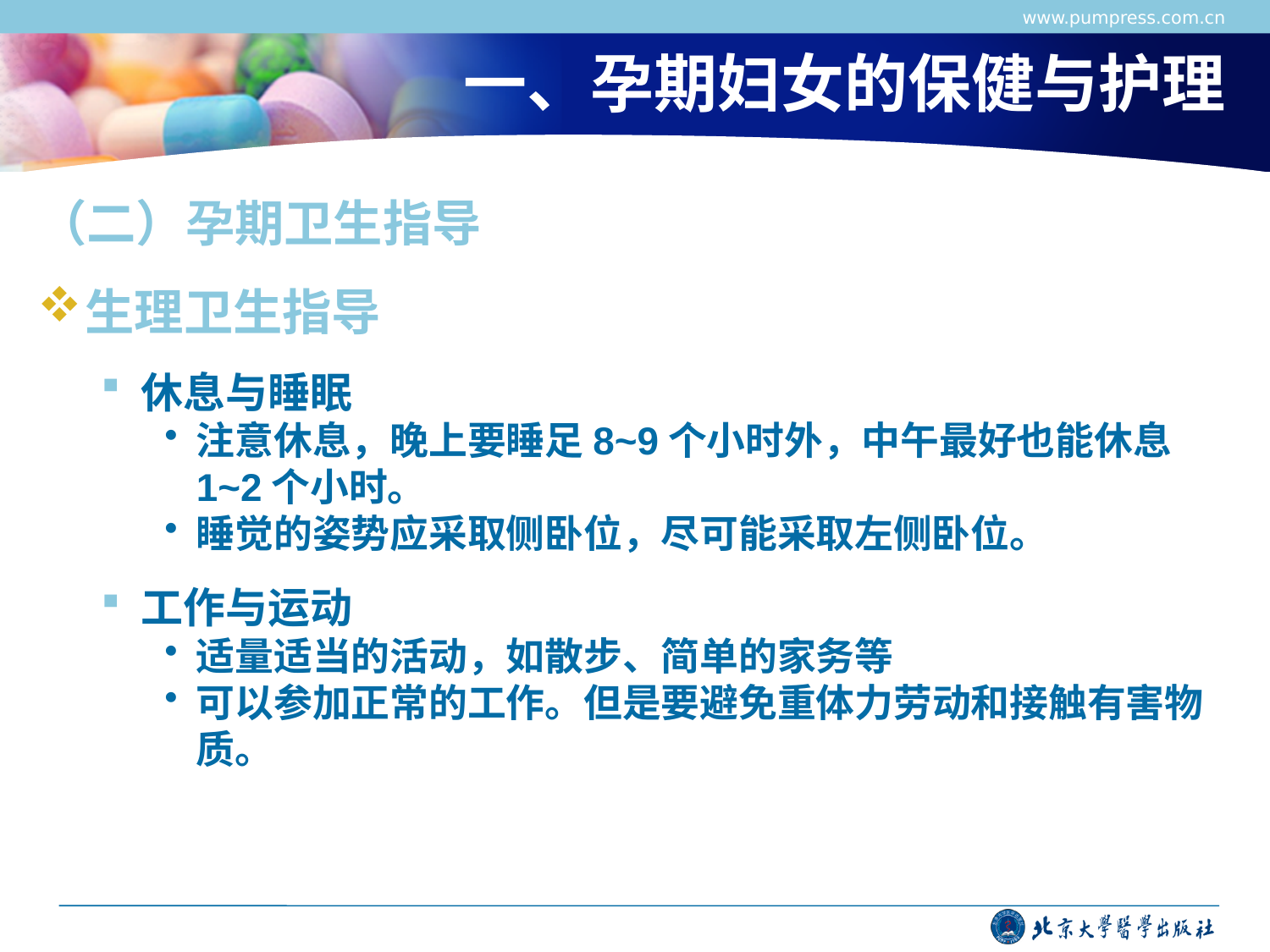

www.pumpress.com.cn
# 一、孕期妇女的保健与护理
（二）孕期卫生指导
生理卫生指导
休息与睡眠
注意休息，晚上要睡足8~9个小时外，中午最好也能休息1~2个小时。
睡觉的姿势应采取侧卧位，尽可能采取左侧卧位。
工作与运动
适量适当的活动，如散步、简单的家务等
可以参加正常的工作。但是要避免重体力劳动和接触有害物质。